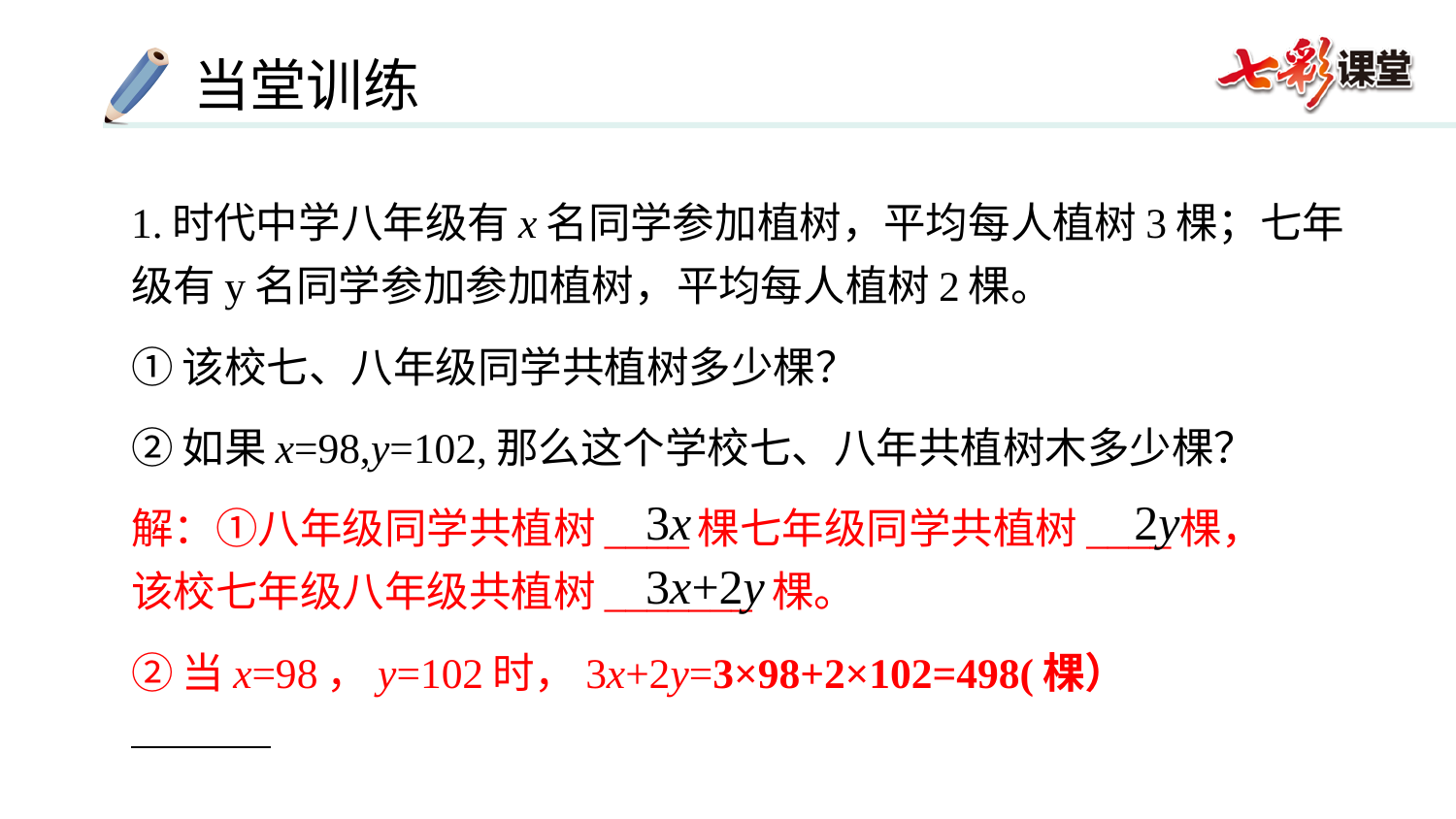

1.时代中学八年级有x名同学参加植树，平均每人植树3棵；七年级有y名同学参加参加植树，平均每人植树2棵。
①该校七、八年级同学共植树多少棵？
②如果x=98,y=102,那么这个学校七、八年共植树木多少棵？
解：①八年级同学共植树____棵七年级同学共植树____棵，        该校七年级八年级共植树_______ 棵。
②当x=98，y=102时，3x+2y=3×98+2×102=498(棵）

3x
2y
3x+2y